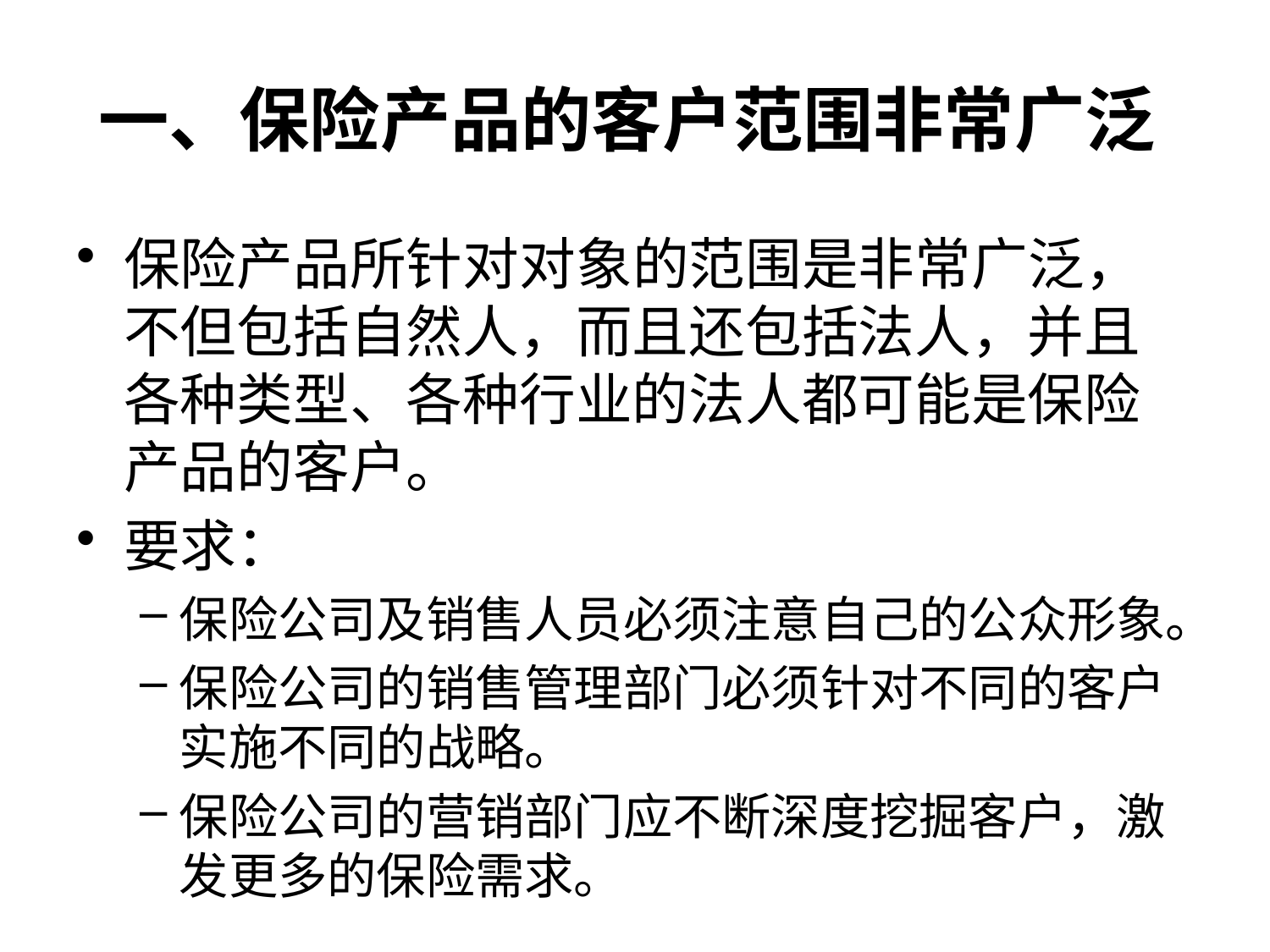

# 一、保险产品的客户范围非常广泛
保险产品所针对对象的范围是非常广泛，不但包括自然人，而且还包括法人，并且各种类型、各种行业的法人都可能是保险产品的客户。
要求：
保险公司及销售人员必须注意自己的公众形象。
保险公司的销售管理部门必须针对不同的客户实施不同的战略。
保险公司的营销部门应不断深度挖掘客户，激发更多的保险需求。